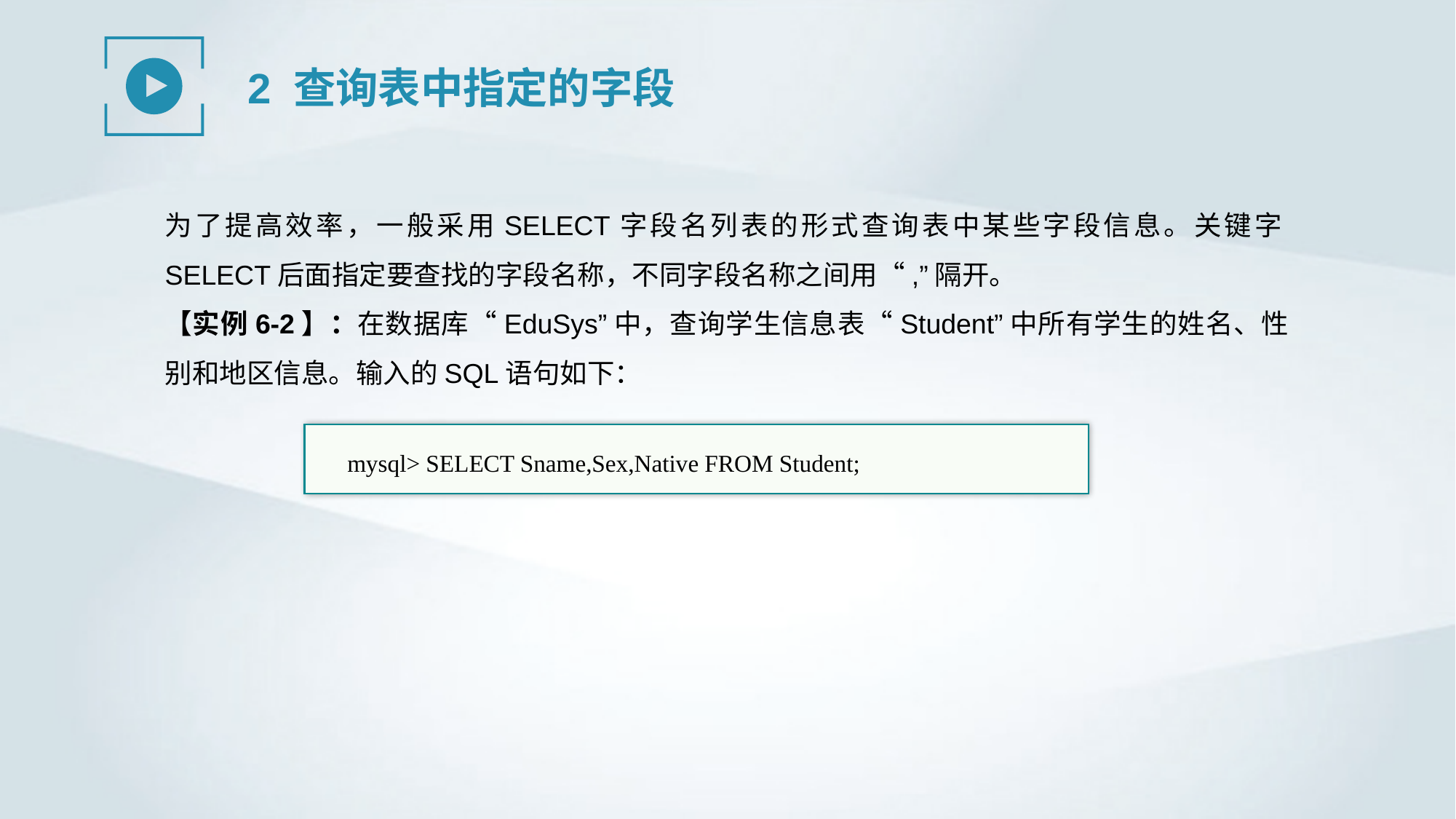

2 查询表中指定的字段
为了提高效率，一般采用SELECT字段名列表的形式查询表中某些字段信息。关键字SELECT后面指定要查找的字段名称，不同字段名称之间用“,”隔开。
【实例6-2】：在数据库“EduSys”中，查询学生信息表“Student”中所有学生的姓名、性别和地区信息。输入的SQL语句如下：

mysql> SELECT Sname,Sex,Native FROM Student;